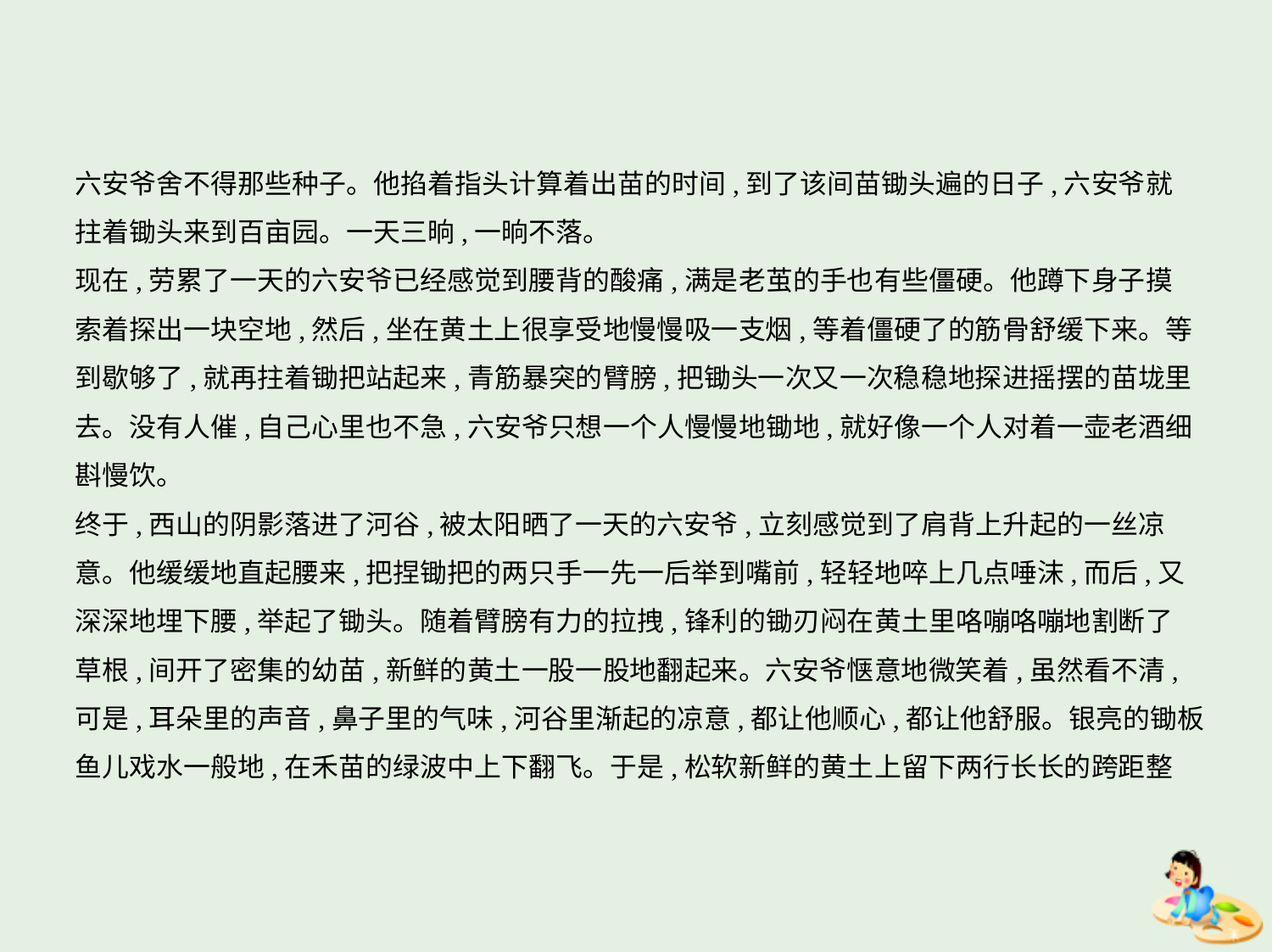

六安爷舍不得那些种子。他掐着指头计算着出苗的时间,到了该间苗锄头遍的日子,六安爷就
拄着锄头来到百亩园。一天三晌,一晌不落。
现在,劳累了一天的六安爷已经感觉到腰背的酸痛,满是老茧的手也有些僵硬。他蹲下身子摸
索着探出一块空地,然后,坐在黄土上很享受地慢慢吸一支烟,等着僵硬了的筋骨舒缓下来。等
到歇够了,就再拄着锄把站起来,青筋暴突的臂膀,把锄头一次又一次稳稳地探进摇摆的苗垅里
去。没有人催,自己心里也不急,六安爷只想一个人慢慢地锄地,就好像一个人对着一壶老酒细
斟慢饮。
终于,西山的阴影落进了河谷,被太阳晒了一天的六安爷,立刻感觉到了肩背上升起的一丝凉
意。他缓缓地直起腰来,把捏锄把的两只手一先一后举到嘴前,轻轻地啐上几点唾沫,而后,又
深深地埋下腰,举起了锄头。随着臂膀有力的拉拽,锋利的锄刃闷在黄土里咯嘣咯嘣地割断了
草根,间开了密集的幼苗,新鲜的黄土一股一股地翻起来。六安爷惬意地微笑着,虽然看不清,
可是,耳朵里的声音,鼻子里的气味,河谷里渐起的凉意,都让他顺心,都让他舒服。银亮的锄板
鱼儿戏水一般地,在禾苗的绿波中上下翻飞。于是,松软新鲜的黄土上留下两行长长的跨距整